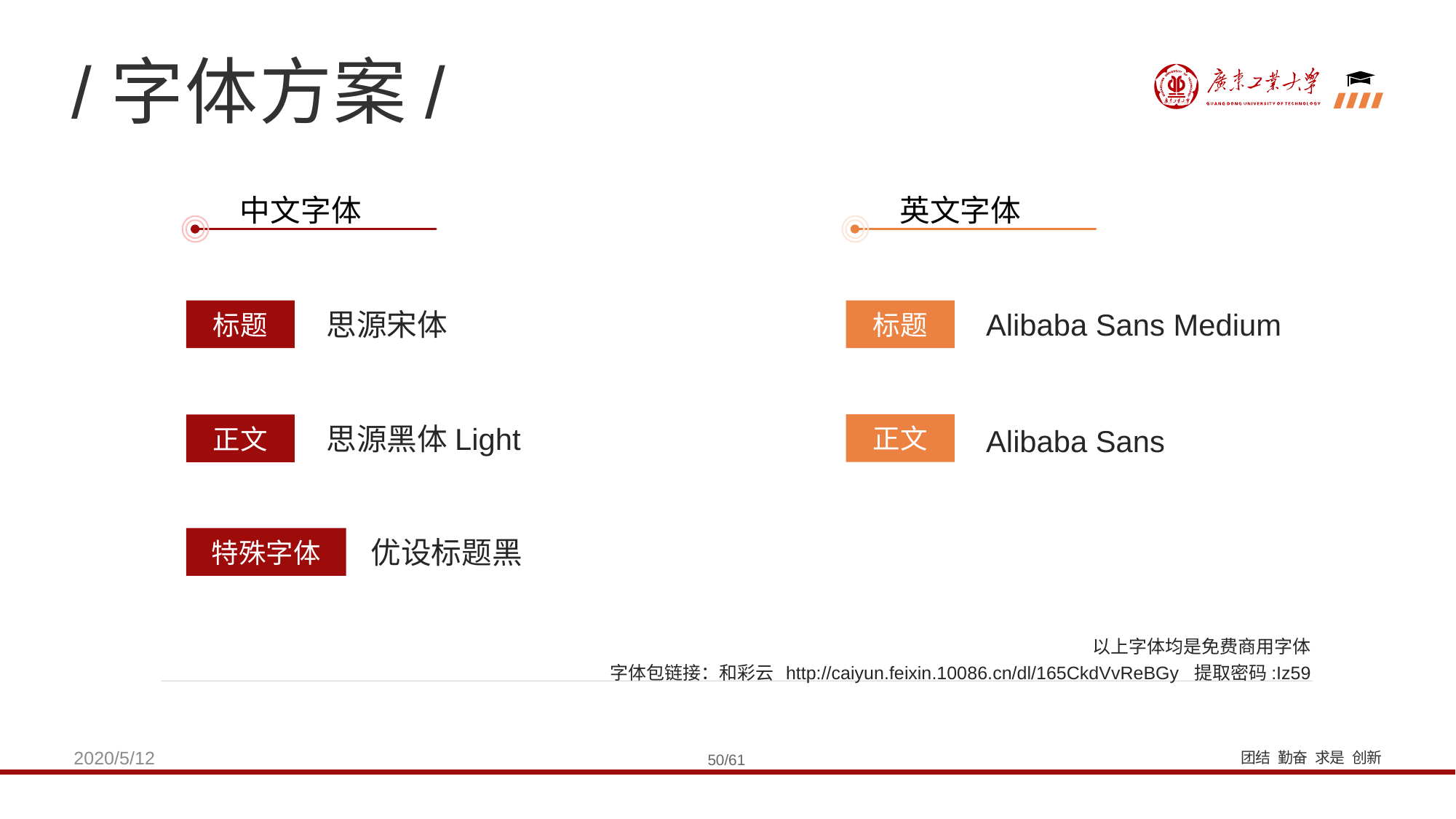

/字体方案/
中文字体
英文字体

思源宋体
Alibaba Sans Medium
标题
标题
正文
思源黑体Light
正文
Alibaba Sans
优设标题黑
特殊字体
以上字体均是免费商用字体
字体包链接：和彩云  http://caiyun.feixin.10086.cn/dl/165CkdVvReBGy  提取密码:Iz59